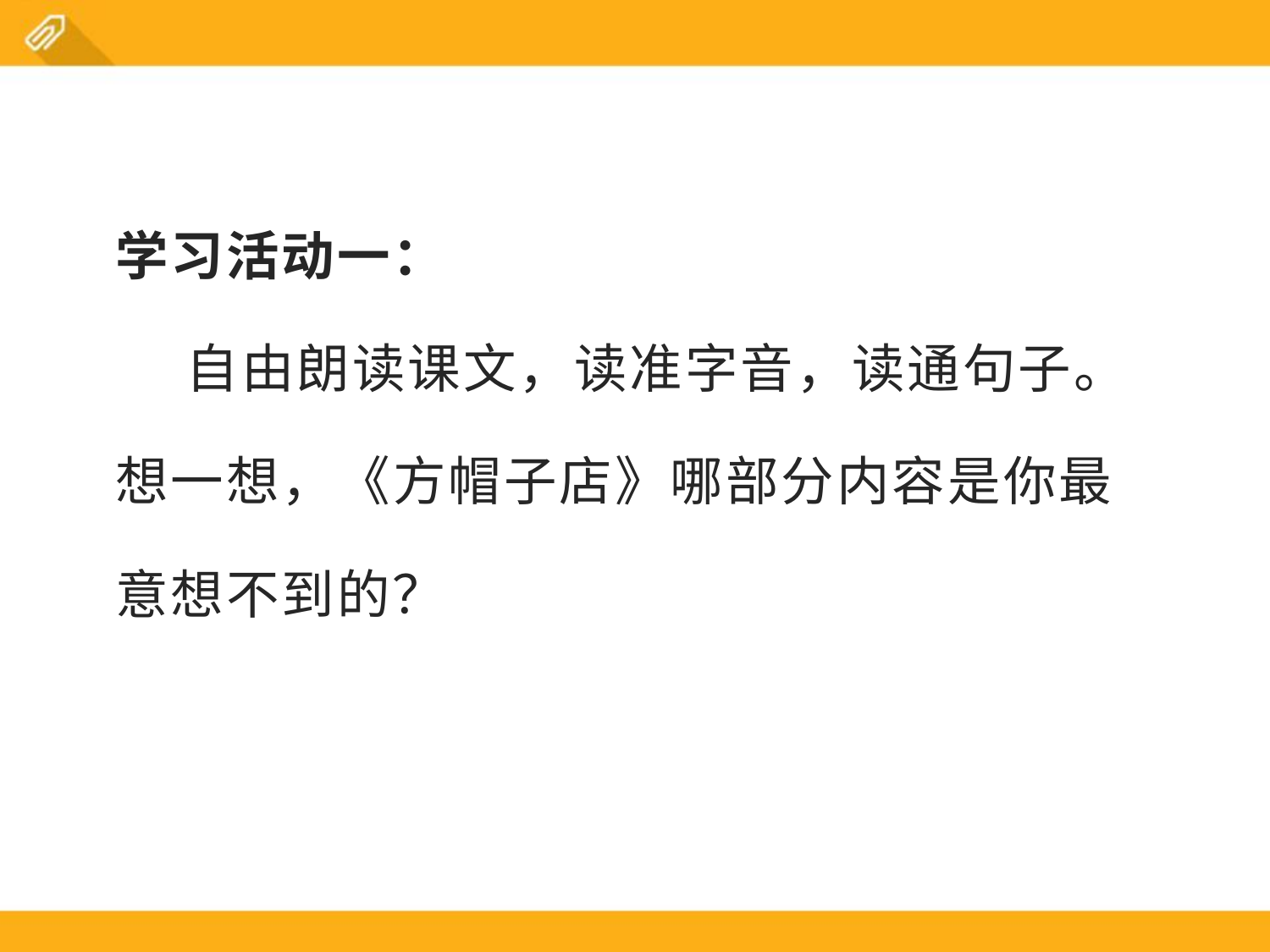

学习活动一：
    自由朗读课文，读准字音，读通句子。
想一想，《方帽子店》哪部分内容是你最
意想不到的？